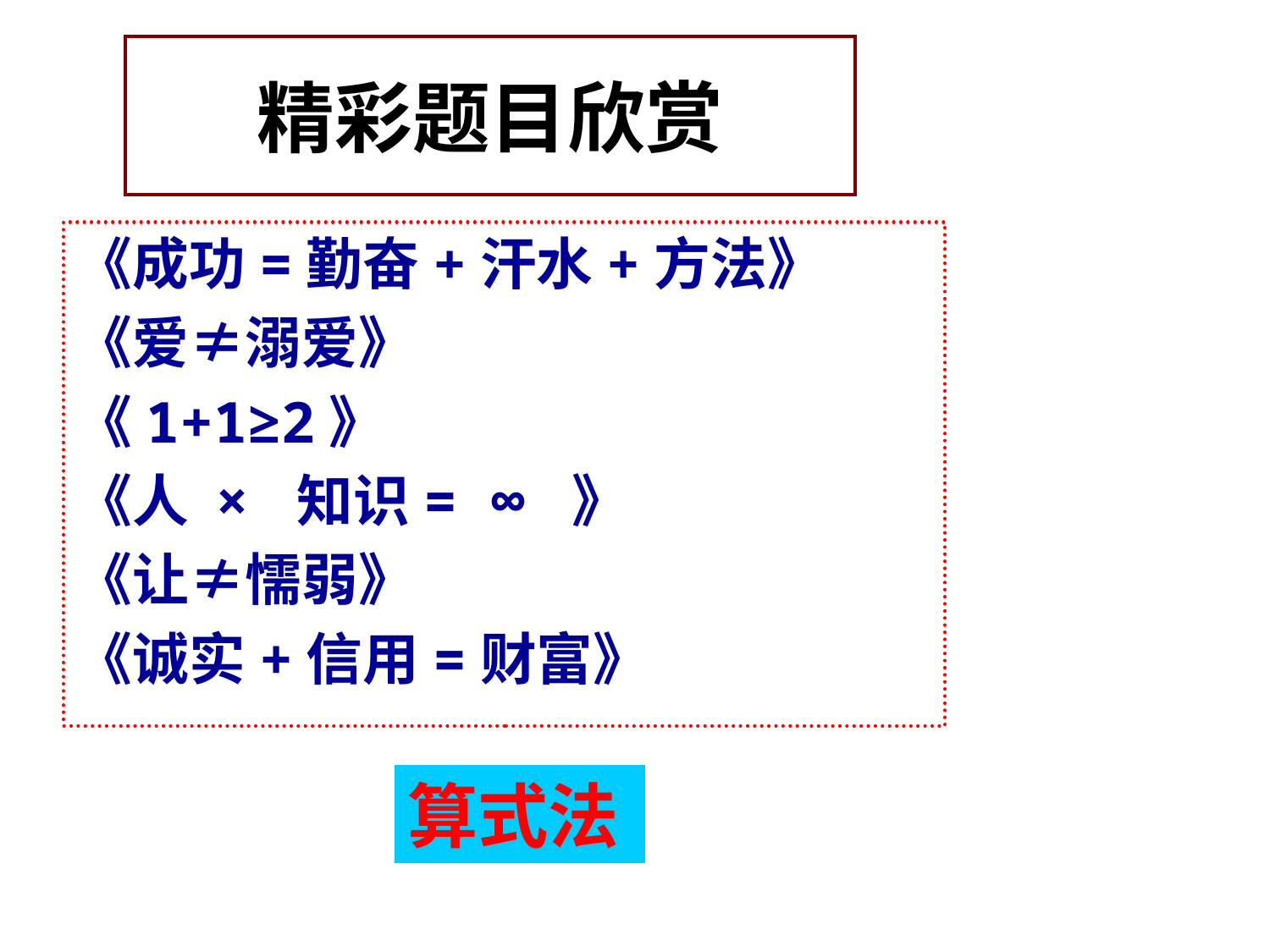

# 精彩题目欣赏
《成功=勤奋+汗水+方法》
《爱≠溺爱》
《1+1≥2》
《人 × 知识= ∞ 》
《让≠懦弱》
《诚实+信用=财富》
算式法